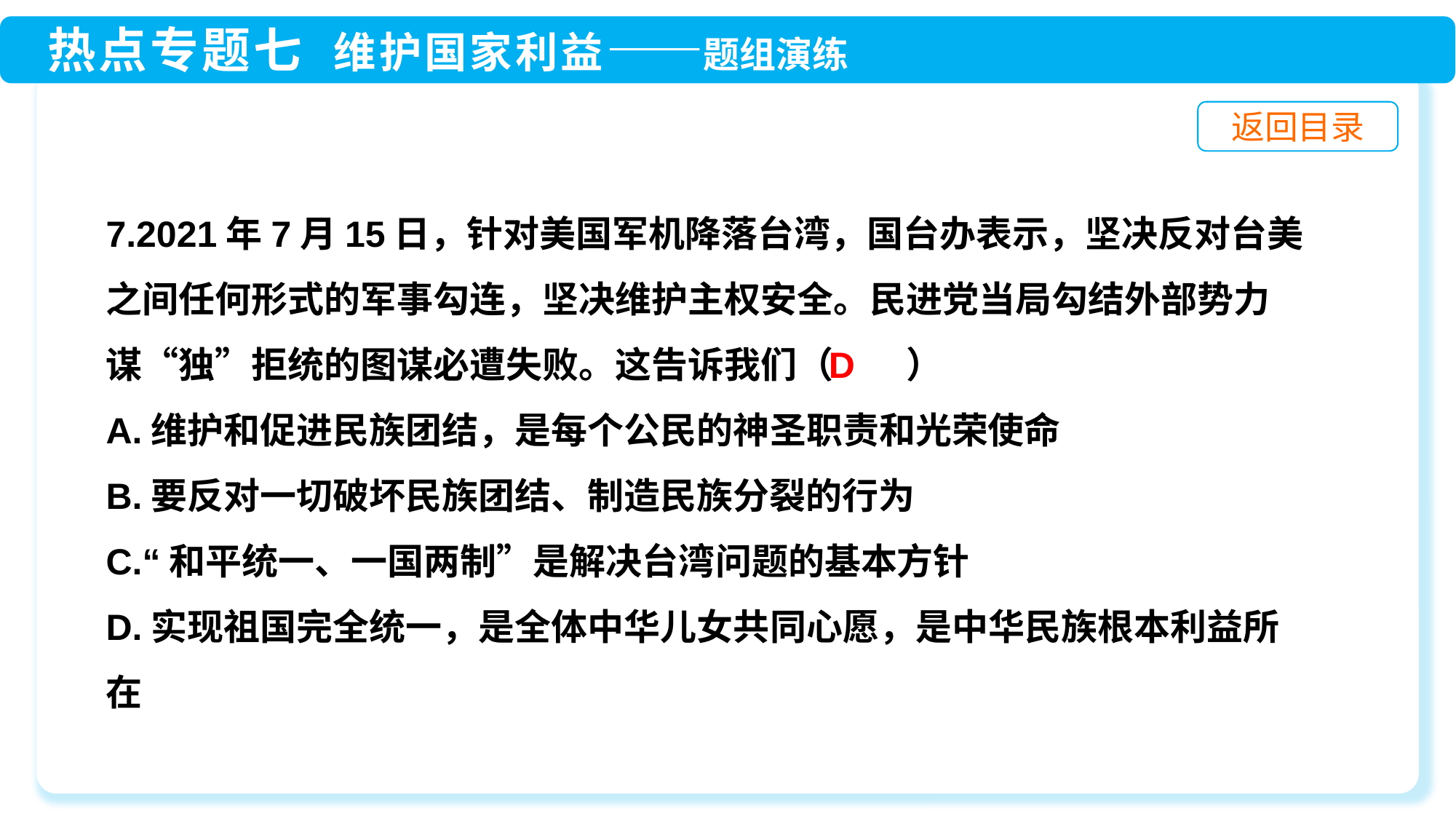

7.2021年7月15日，针对美国军机降落台湾，国台办表示，坚决反对台美之间任何形式的军事勾连，坚决维护主权安全。民进党当局勾结外部势力谋“独”拒统的图谋必遭失败。这告诉我们（　　）
A.维护和促进民族团结，是每个公民的神圣职责和光荣使命
B.要反对一切破坏民族团结、制造民族分裂的行为
C.“和平统一、一国两制”是解决台湾问题的基本方针
D.实现祖国完全统一，是全体中华儿女共同心愿，是中华民族根本利益所在
D